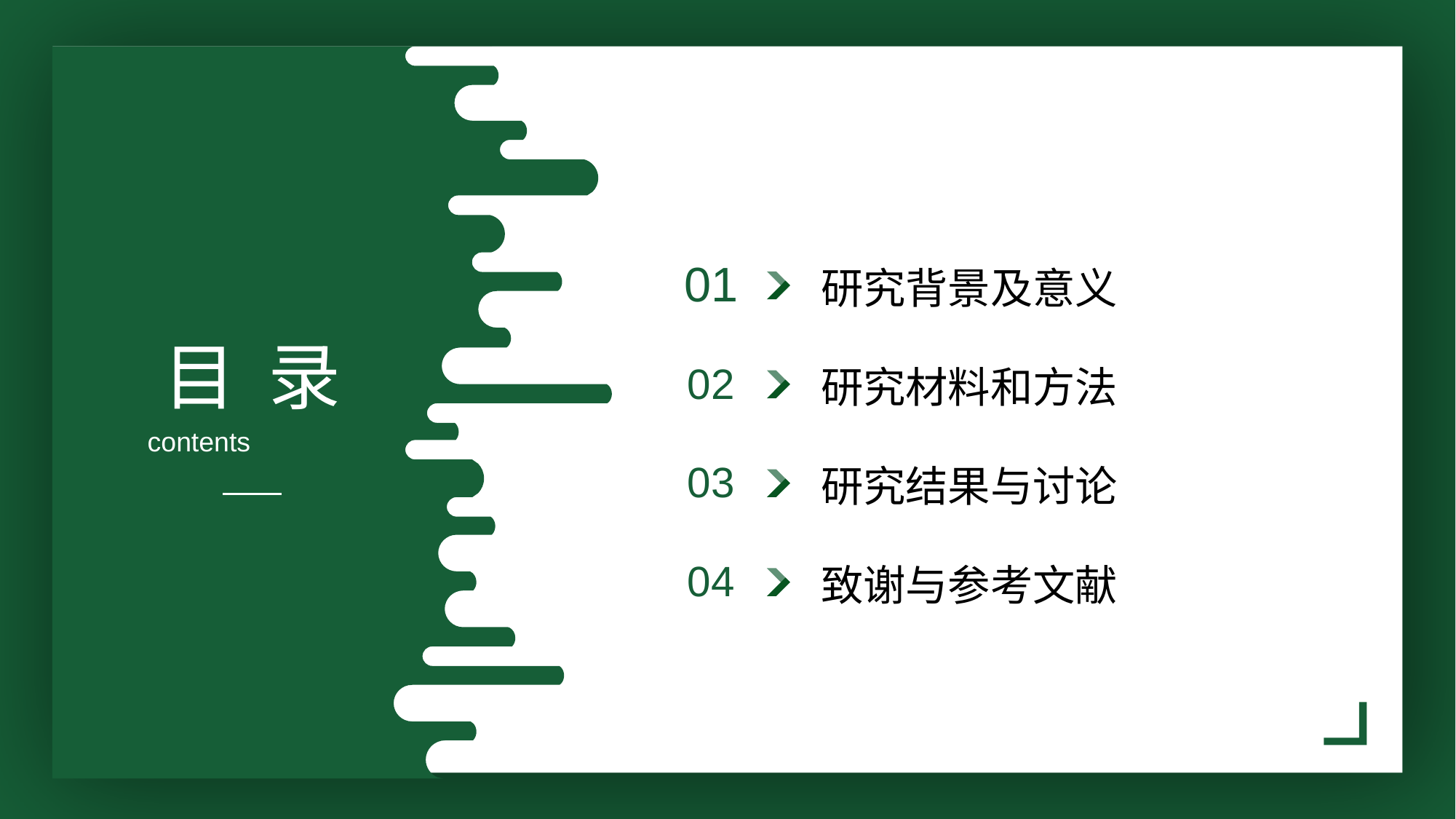

研究背景及意义
01

目  录
contents
研究材料和方法
02

研究结果与讨论
03

致谢与参考文献
04